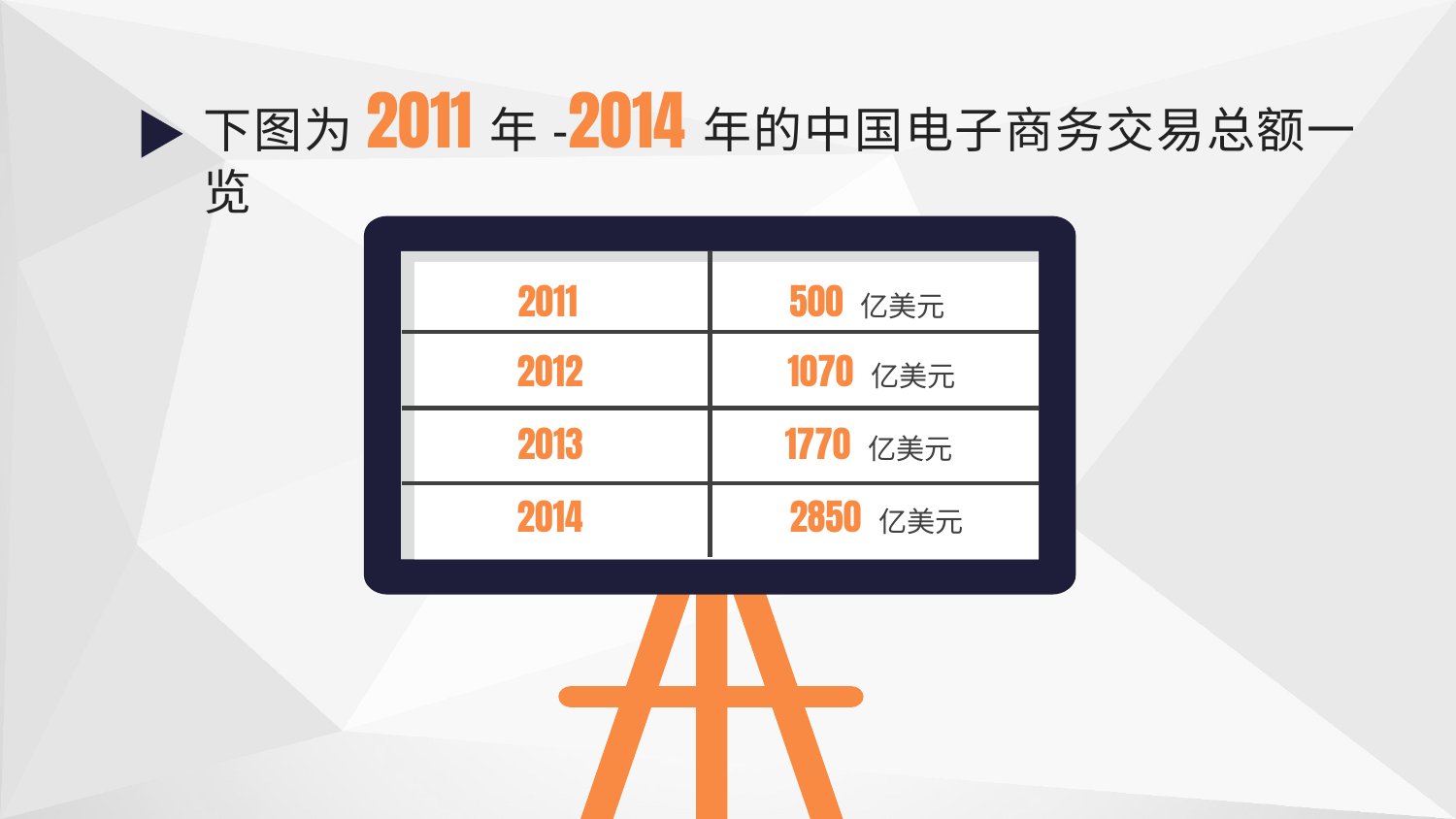

下图为2011年-2014年的中国电子商务交易总额一览

2011
500 亿美元
2012
1070 亿美元
2013
1770 亿美元
2014
2850 亿美元